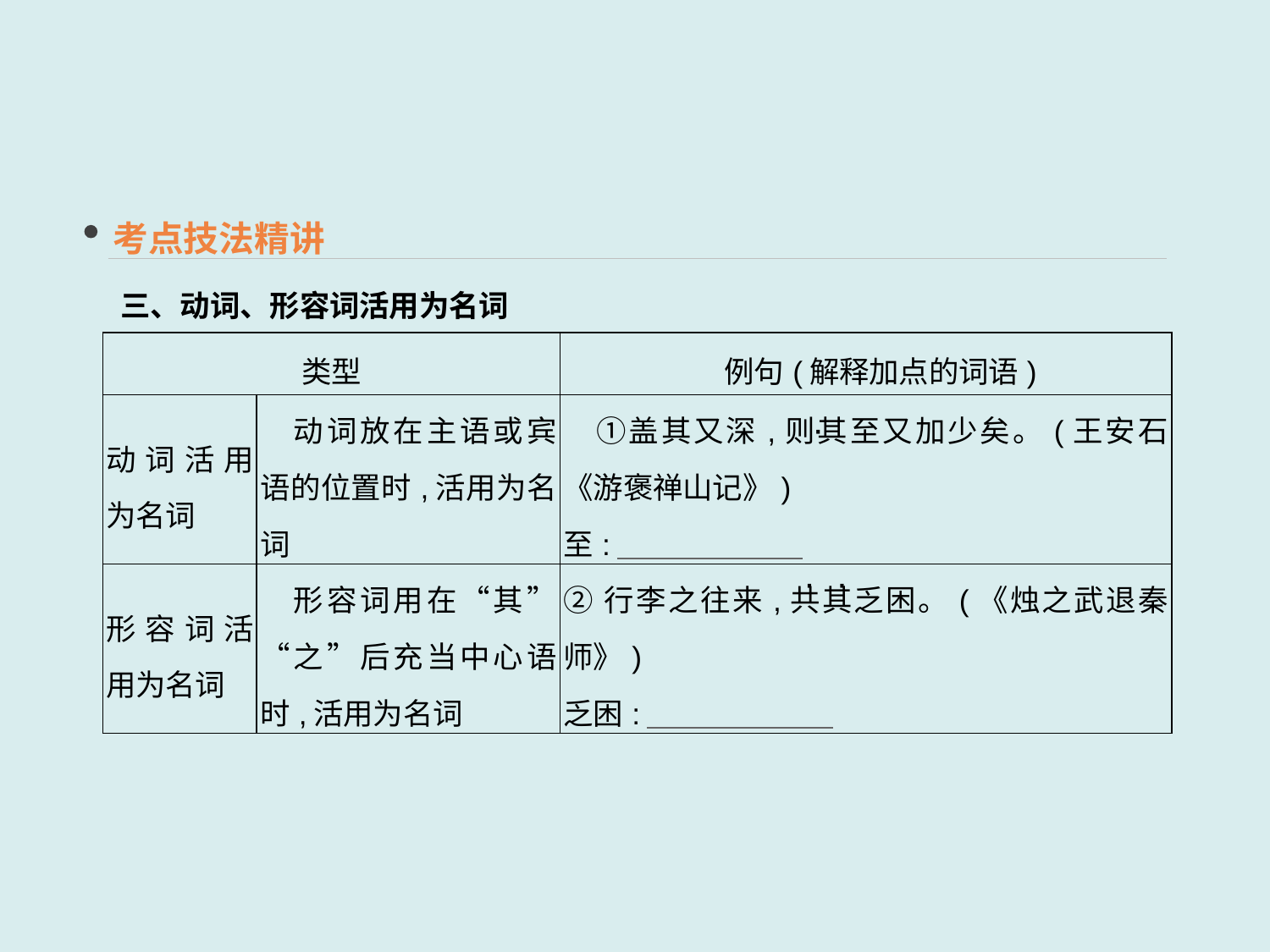

考点技法精讲

三、动词、形容词活用为名词
| 类型 |  | 例句(解释加点的词语) |
| --- | --- | --- |
| 动词活用为名词 | 动词放在主语或宾语的位置时,活用为名词 | ①盖其又深,则其至又加少矣。(王安石《游褒禅山记》)　 至: |
| 形容词活用为名词 | 形容词用在“其”“之”后充当中心语时,活用为名词 | ②行李之往来,共其乏困。(《烛之武退秦师》) 乏困: |
 ·
 ·  ·